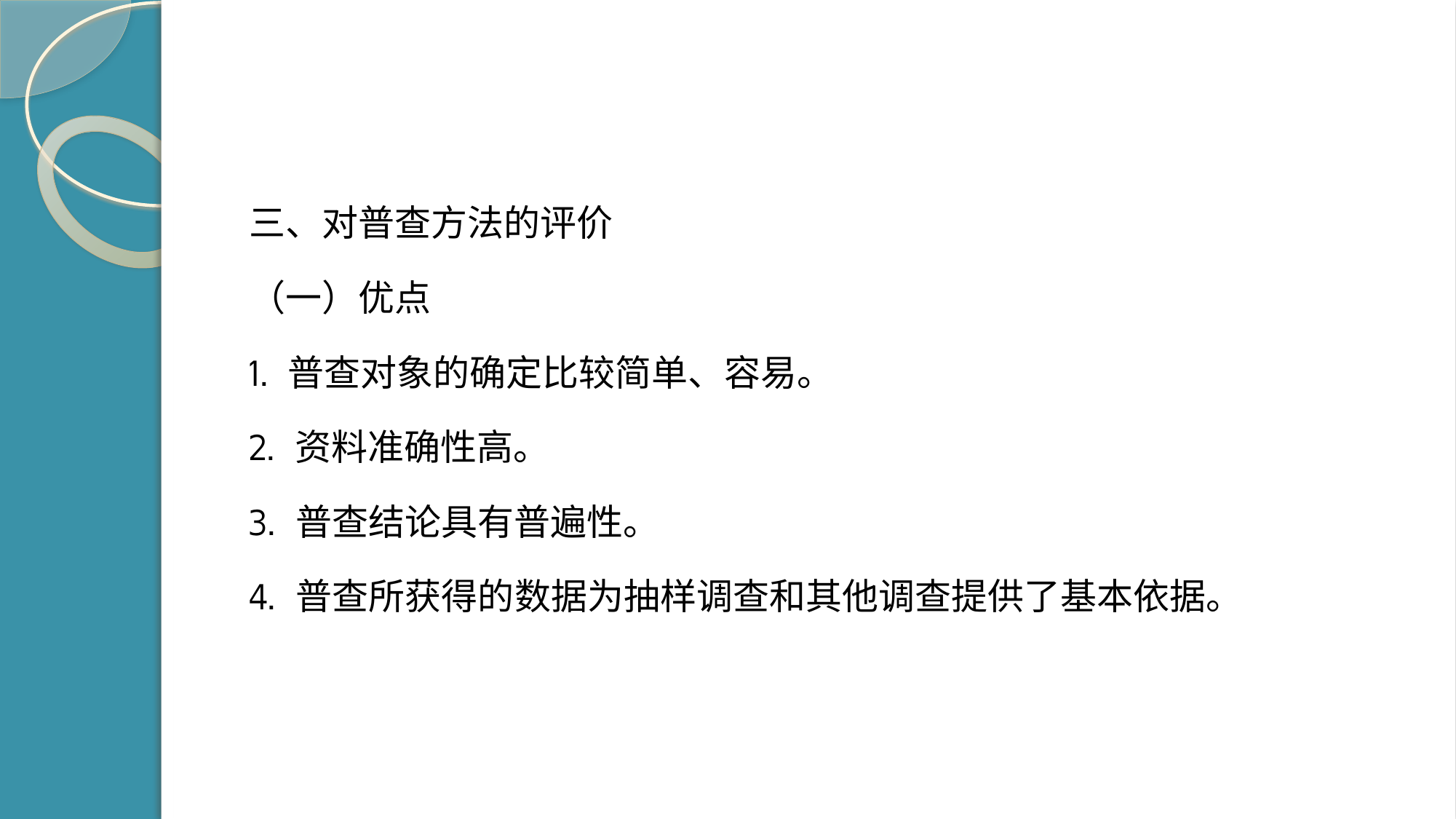

#
三、对普查方法的评价
（一）优点
1. 普查对象的确定比较简单、容易。
2. 资料准确性高。
3. 普查结论具有普遍性。
4. 普查所获得的数据为抽样调查和其他调查提供了基本依据。